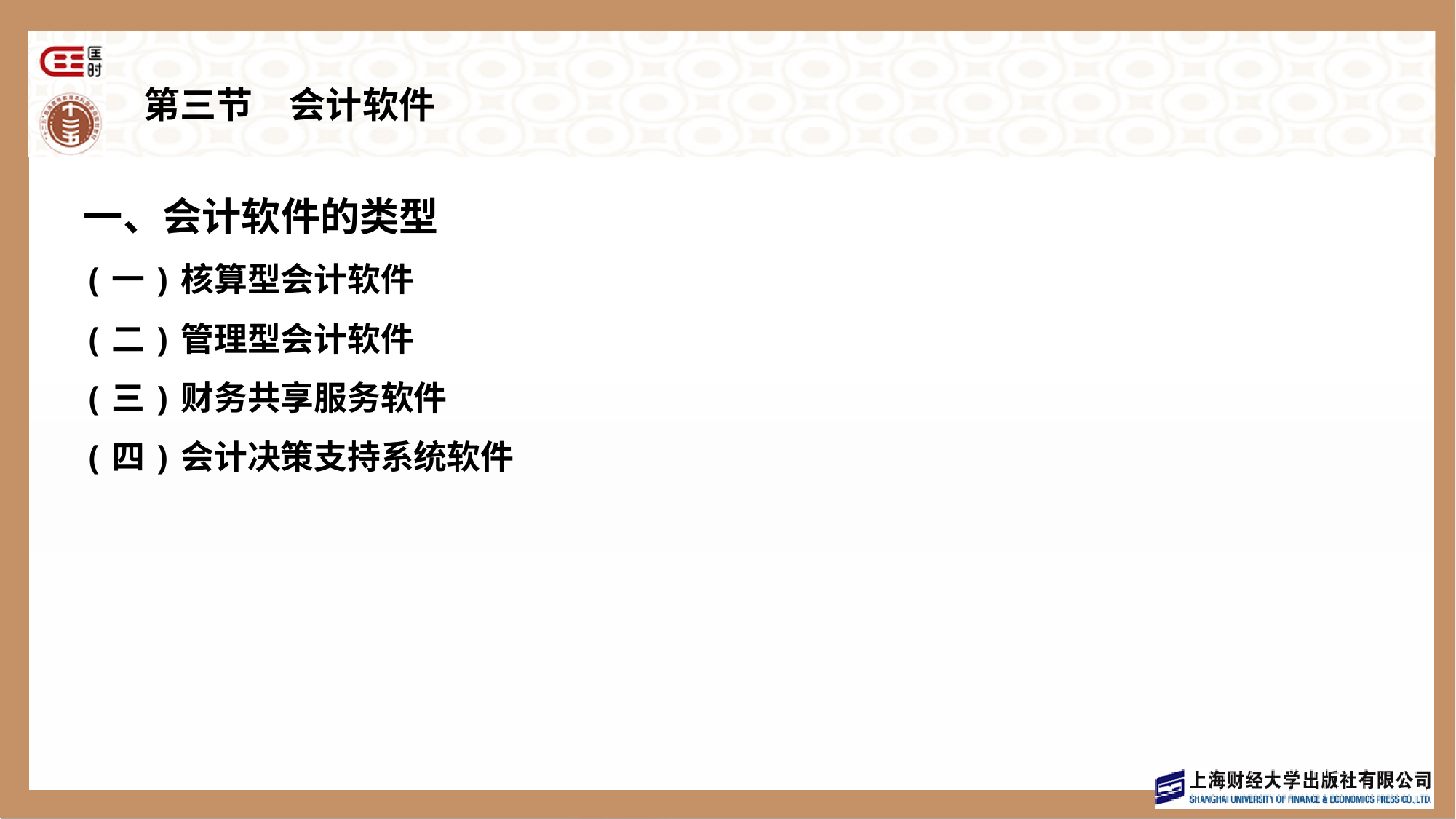

# 第三节　会计软件
一、会计软件的类型
(一)核算型会计软件
(二)管理型会计软件
(三)财务共享服务软件
(四)会计决策支持系统软件